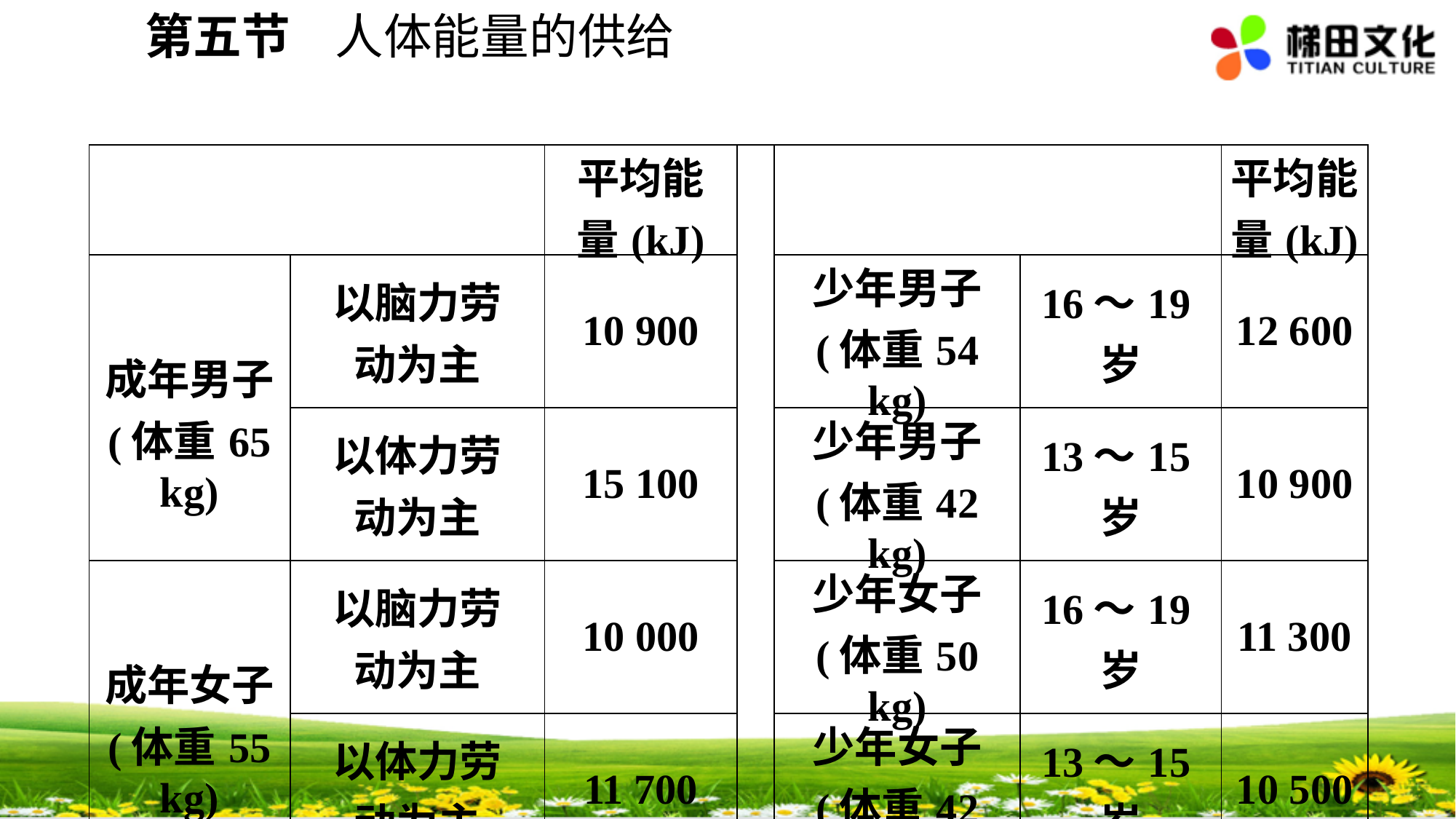

第五节    人体能量的供给
|  |  | 平均能 量(kJ) |  |  |  | 平均能 量(kJ) |
| --- | --- | --- | --- | --- | --- | --- |
| 成年男子 (体重65 kg) | 以脑力劳 动为主 | 10 900 |  | 少年男子 (体重54 kg) | 16～19岁 | 12 600 |
|  | 以体力劳 动为主 | 15 100 |  | 少年男子 (体重42 kg) | 13～15岁 | 10 900 |
| 成年女子 (体重55 kg) | 以脑力劳 动为主 | 10 000 |  | 少年女子 (体重50 kg) | 16～19岁 | 11 300 |
|  | 以体力劳 动为主 | 11 700 |  | 少年女子 (体重42 kg) | 13～15岁 | 10 500 |